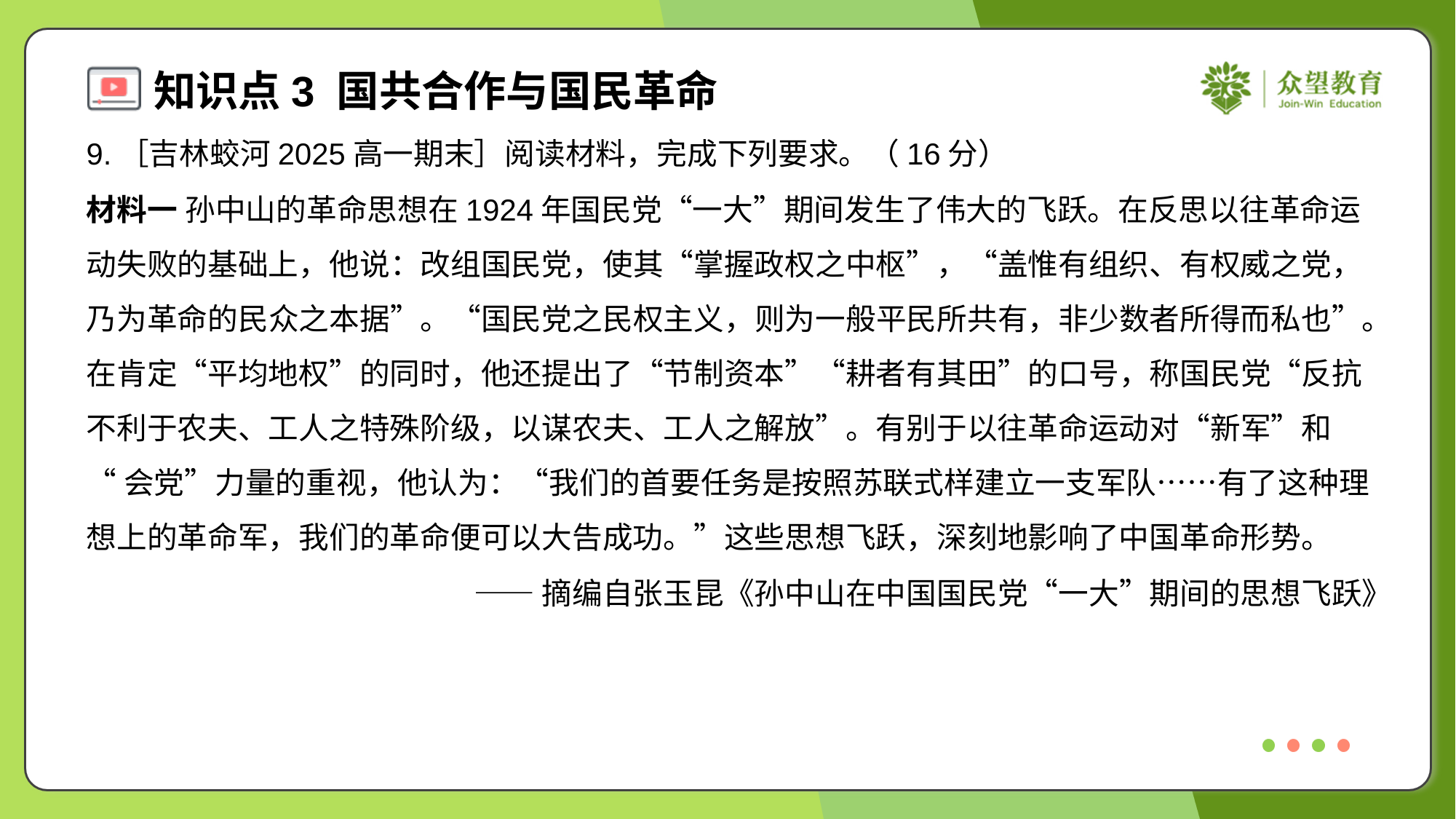

9.［吉林蛟河2025高一期末］阅读材料，完成下列要求。（16分）
材料一 孙中山的革命思想在1924年国民党“一大”期间发生了伟大的飞跃。在反思以往革命运
动失败的基础上，他说：改组国民党，使其“掌握政权之中枢”，“盖惟有组织、有权威之党，
乃为革命的民众之本据”。“国民党之民权主义，则为一般平民所共有，非少数者所得而私也”。
在肯定“平均地权”的同时，他还提出了“节制资本”“耕者有其田”的口号，称国民党“反抗
不利于农夫、工人之特殊阶级，以谋农夫、工人之解放”。有别于以往革命运动对“新军”和
“会党”力量的重视，他认为：“我们的首要任务是按照苏联式样建立一支军队……有了这种理
想上的革命军，我们的革命便可以大告成功。”这些思想飞跃，深刻地影响了中国革命形势。
——摘编自张玉昆《孙中山在中国国民党“一大”期间的思想飞跃》